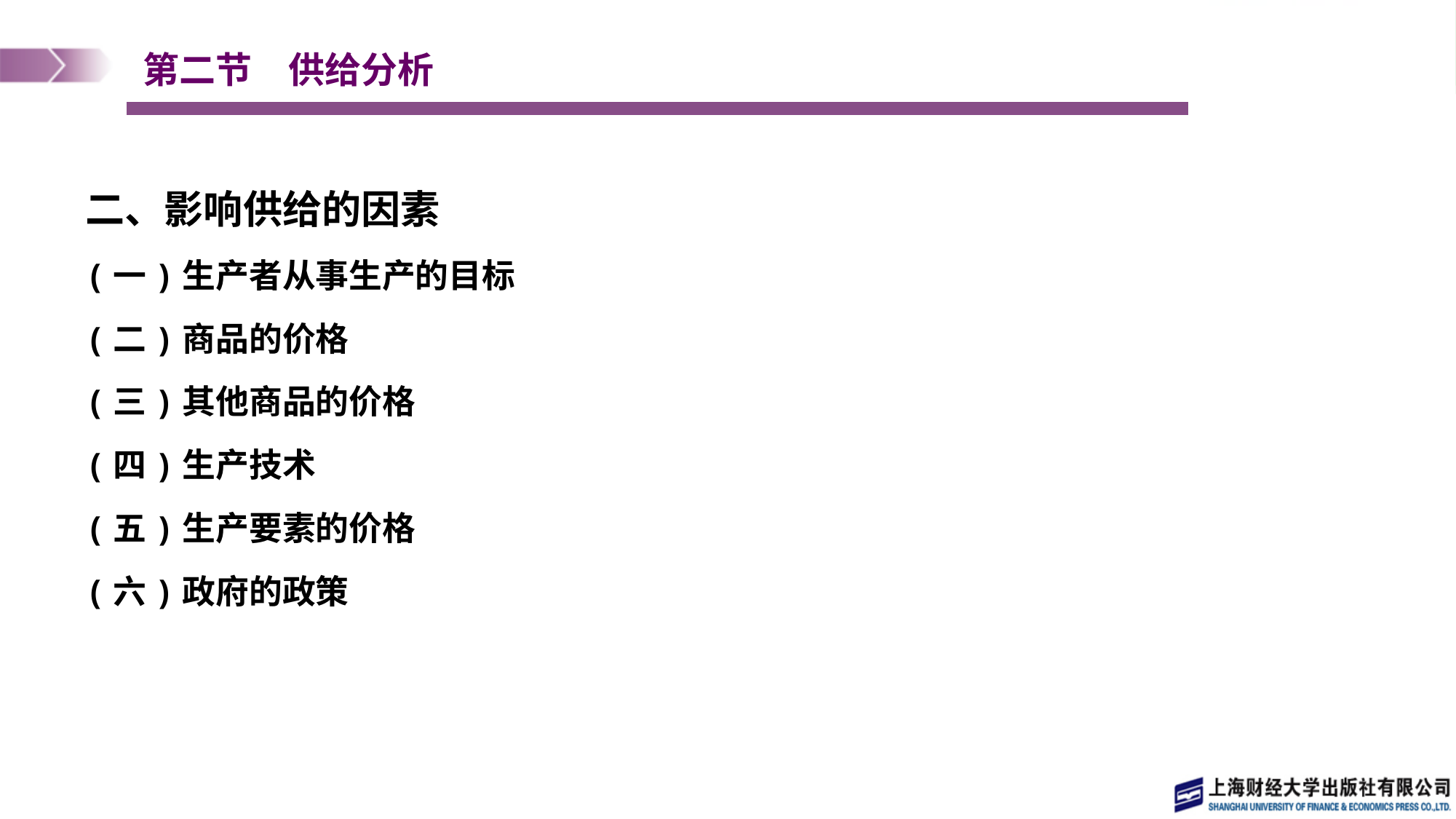

# 第二节　供给分析
二、影响供给的因素
(一)生产者从事生产的目标
(二)商品的价格
(三)其他商品的价格
(四)生产技术
(五)生产要素的价格
(六)政府的政策